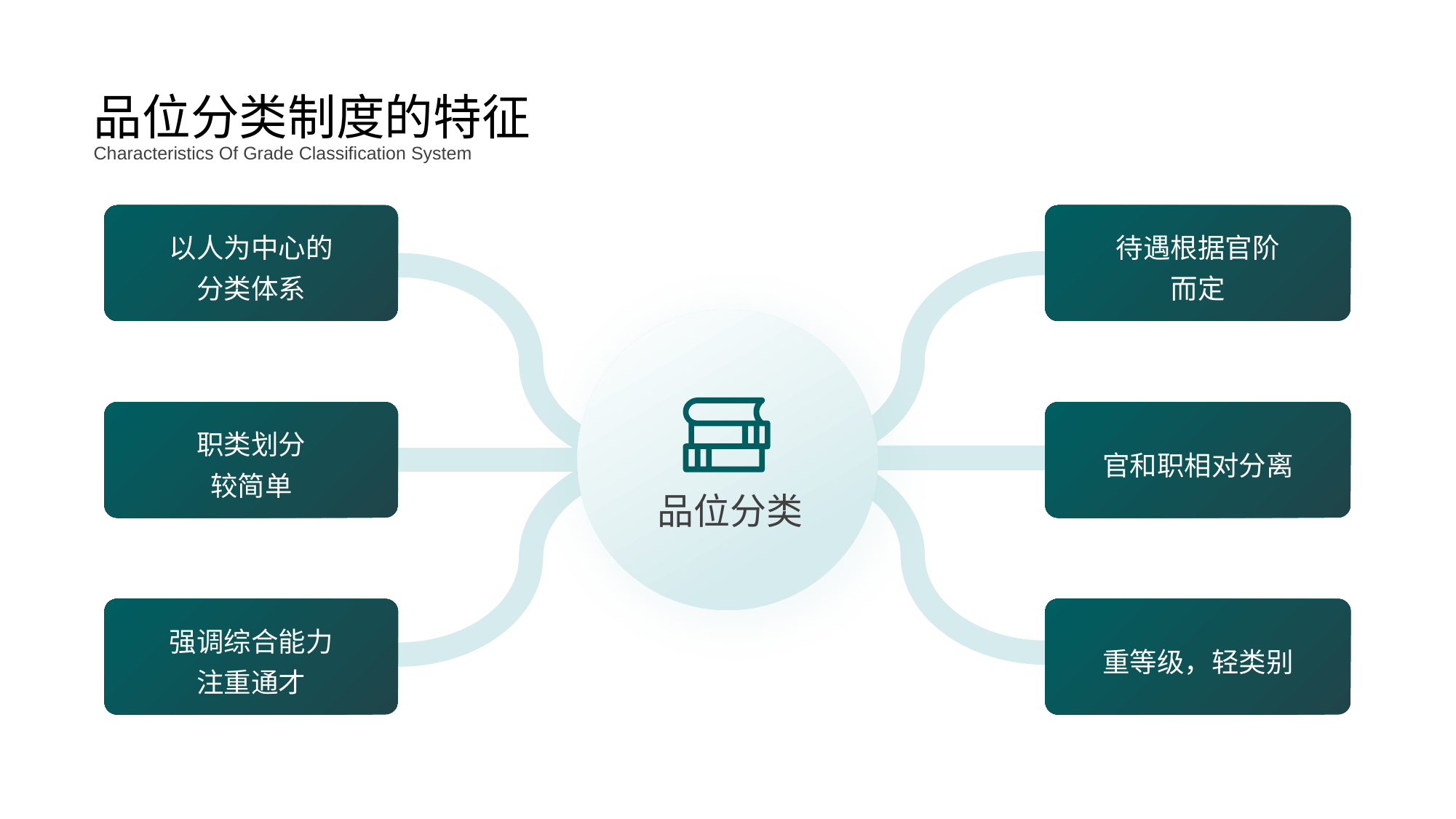

品位分类制度的特征
Characteristics Of Grade Classification System

以人为中心的
分类体系
待遇根据官阶
而定

职类划分
较简单
官和职相对分离
品位分类

强调综合能力
注重通才
重等级，轻类别